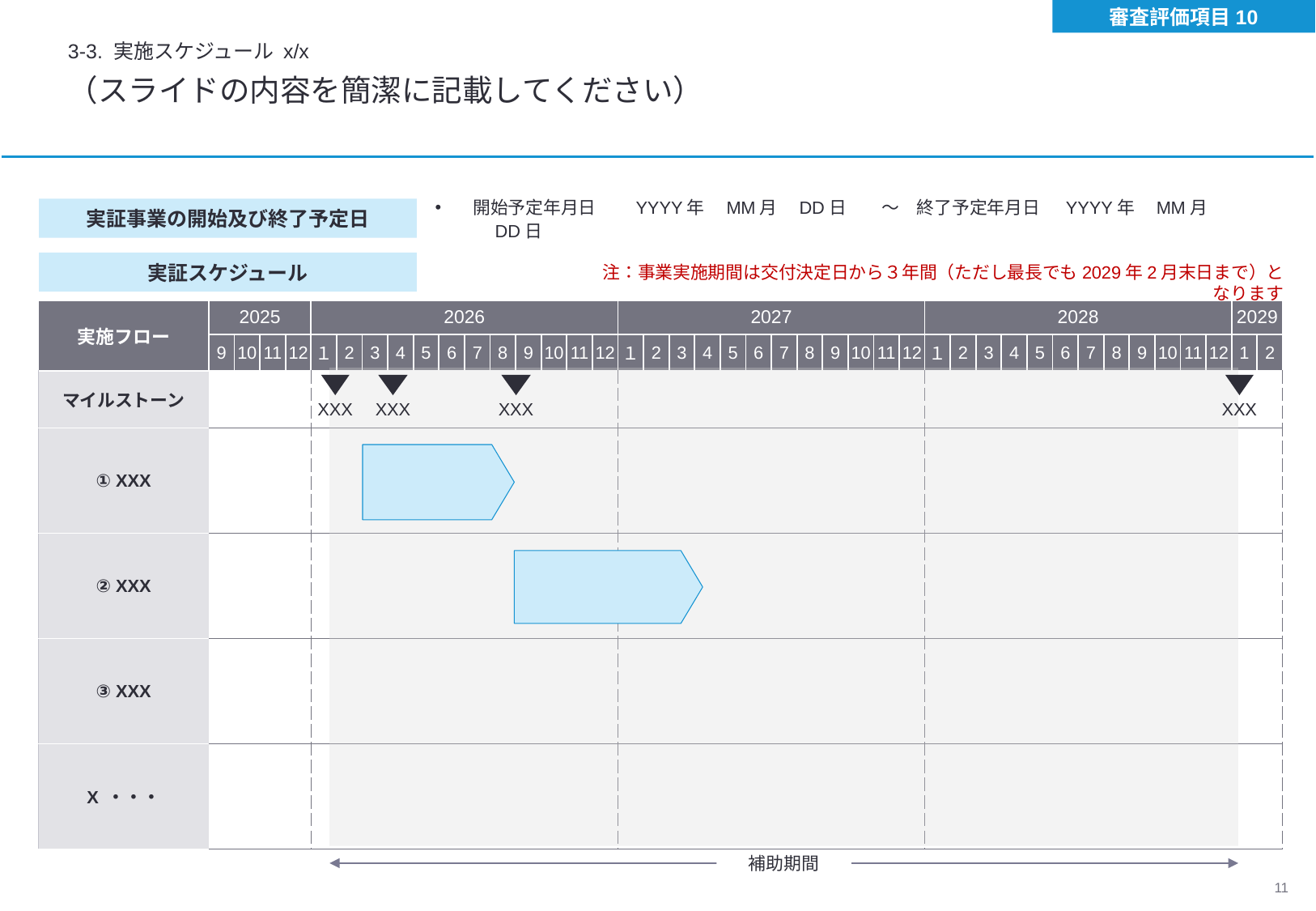

審査評価項目10
3-3. 実施スケジュール x/x
（スライドの内容を簡潔に記載してください）
実証事業の開始及び終了予定日
開始予定年月日　　YYYY年　MM月　DD日　　～　終了予定年月日　 YYYY年　MM月　DD日
実証スケジュール
注：事業実施期間は交付決定日から３年間（ただし最長でも2029年2月末日まで）となります
| 実施フロー | 2025 |  |  |  | 2026 |  |  |  |  |  |  |  |  |  |  |  | 2027 |  |  |  |  |  |  |  |  |  |  |  | 2028 |  |  |  |  |  |  |  |  |  |  |  | 2029 |  |
| --- | --- | --- | --- | --- | --- | --- | --- | --- | --- | --- | --- | --- | --- | --- | --- | --- | --- | --- | --- | --- | --- | --- | --- | --- | --- | --- | --- | --- | --- | --- | --- | --- | --- | --- | --- | --- | --- | --- | --- | --- | --- | --- |
|  | 9 | 10 | 11 | 12 | １ | 2 | 3 | 4 | 5 | 6 | 7 | 8 | 9 | 10 | 11 | 12 | １ | 2 | 3 | 4 | 5 | 6 | 7 | 8 | 9 | 10 | 11 | 12 | １ | 2 | 3 | 4 | 5 | 6 | 7 | 8 | 9 | 10 | 11 | 12 | 1 | 2 |
| マイルストーン |  |  |  |  |  |  |  |  |  |  |  |  |  |  |  |  |  |  |  |  |  |  |  |  |  |  |  |  |  |  |  |  |  |  |  |  |  |  |  |  |  |  |
| ① XXX |  |  |  |  |  |  |  |  |  |  |  |  |  |  |  |  |  |  |  |  |  |  |  |  |  |  |  |  |  |  |  |  |  |  |  |  |  |  |  |  |  |  |
| ② XXX |  |  |  |  |  |  |  |  |  |  |  |  |  |  |  |  |  |  |  |  |  |  |  |  |  |  |  |  |  |  |  |  |  |  |  |  |  |  |  |  |  |  |
| ③ XXX |  |  |  |  |  |  |  |  |  |  |  |  |  |  |  |  |  |  |  |  |  |  |  |  |  |  |  |  |  |  |  |  |  |  |  |  |  |  |  |  |  |  |
| X ・・・ |  |  |  |  |  |  |  |  |  |  |  |  |  |  |  |  |  |  |  |  |  |  |  |  |  |  |  |  |  |  |  |  |  |  |  |  |  |  |  |  |  |  |

XXX
XXX
XXX
XXX

補助期間